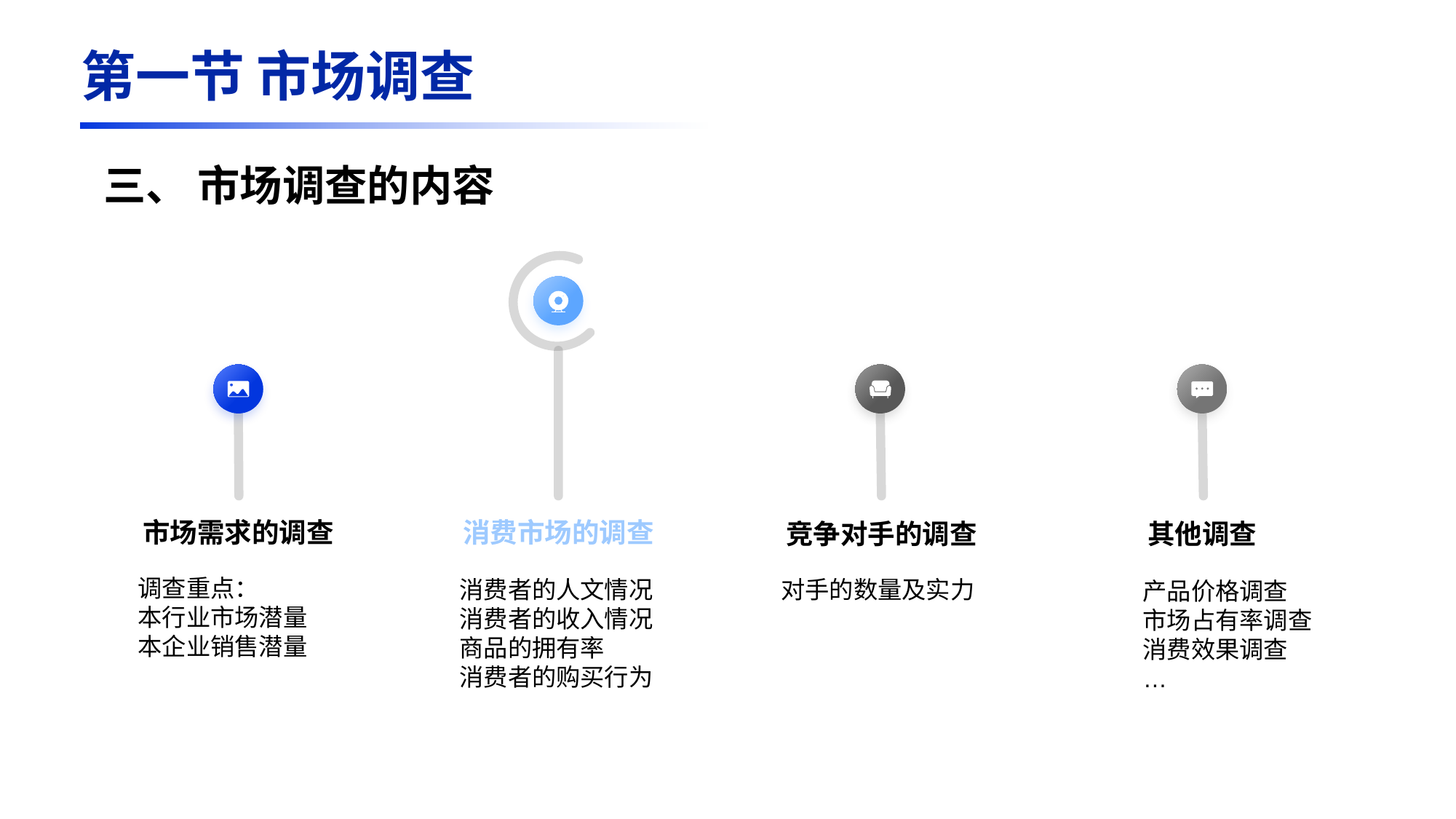

第一节 市场调查
三、 市场调查的内容

市场需求的调查
消费市场的调查
竞争对手的调查
其他调查
调查重点：
本行业市场潜量
本企业销售潜量
消费者的人文情况
消费者的收入情况
商品的拥有率
消费者的购买行为
对手的数量及实力
产品价格调查
市场占有率调查
消费效果调查
…